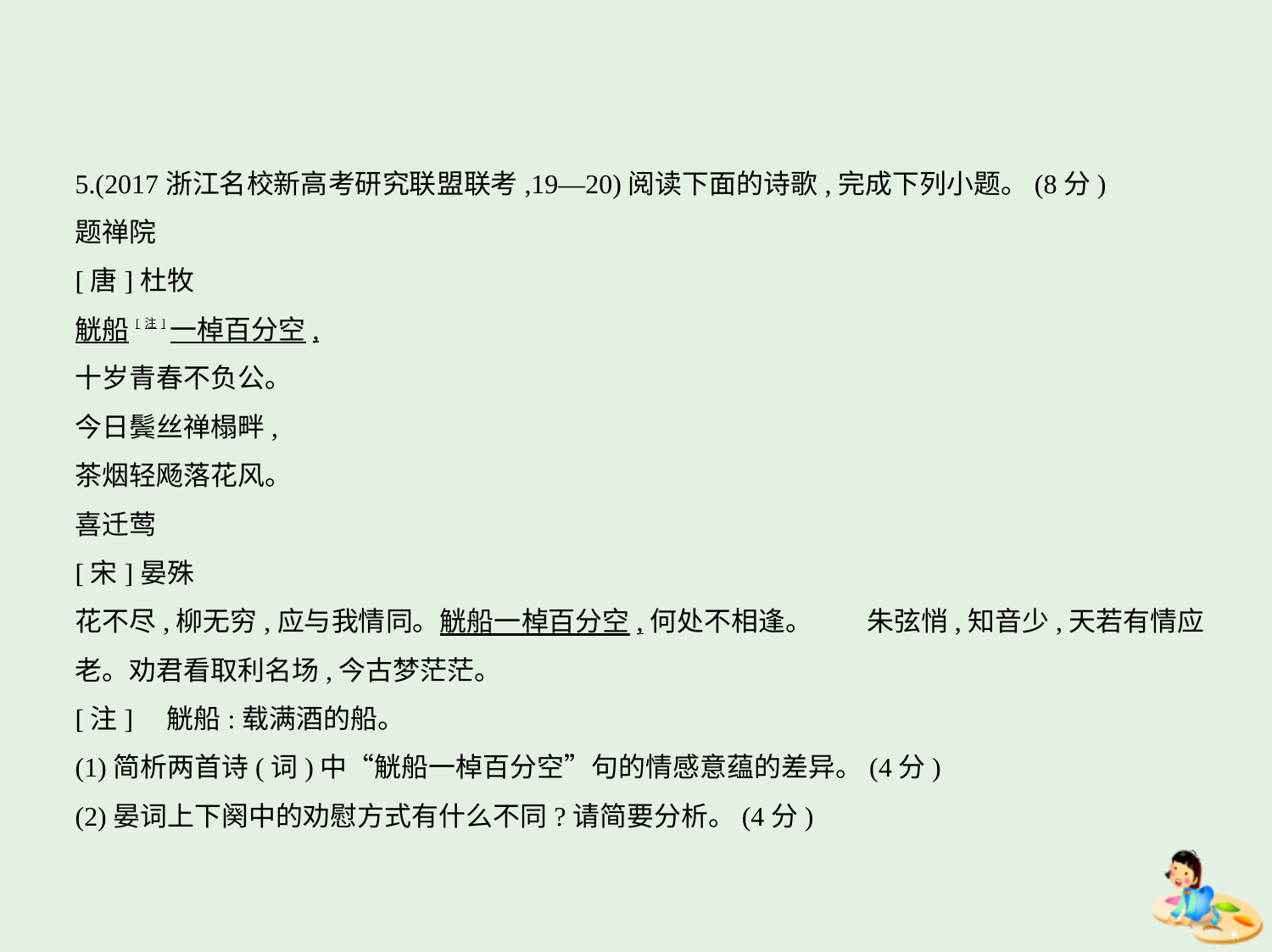

5.(2017浙江名校新高考研究联盟联考,19—20)阅读下面的诗歌,完成下列小题。(8分)
题禅院
[唐]杜牧
觥船[注]一棹百分空,
十岁青春不负公。
今日鬓丝禅榻畔,
茶烟轻飏落花风。
喜迁莺
[宋]晏殊
花不尽,柳无穷,应与我情同。觥船一棹百分空,何处不相逢。　　朱弦悄,知音少,天若有情应
老。劝君看取利名场,今古梦茫茫。
[注]    觥船:载满酒的船。
(1)简析两首诗(词)中“觥船一棹百分空”句的情感意蕴的差异。(4分)
(2)晏词上下阕中的劝慰方式有什么不同?请简要分析。(4分)